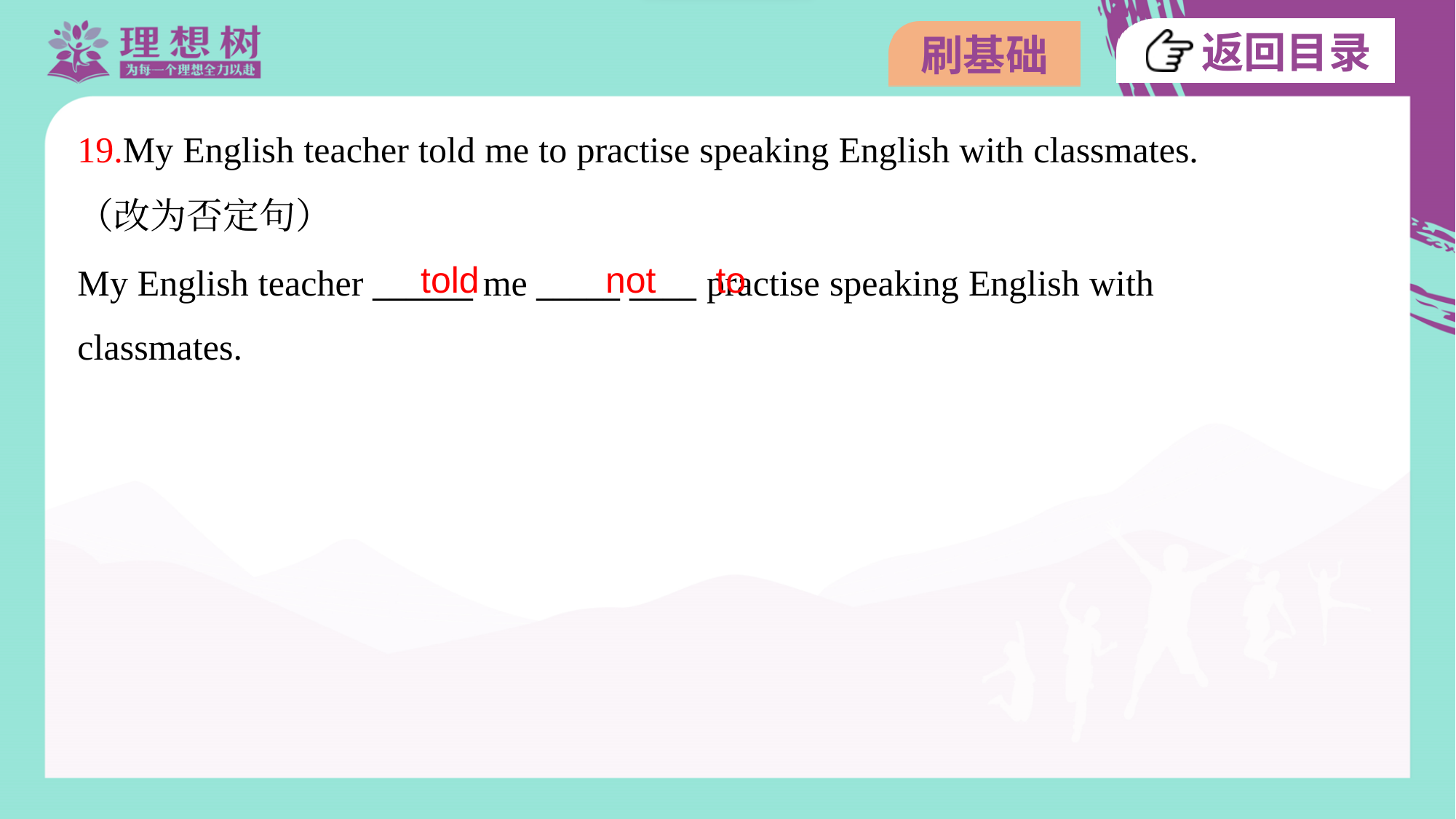

19.My English teacher told me to practise speaking English with classmates.
（改为否定句）
My English teacher ______ me _____ ____ practise speaking English with
classmates.
told
not
to